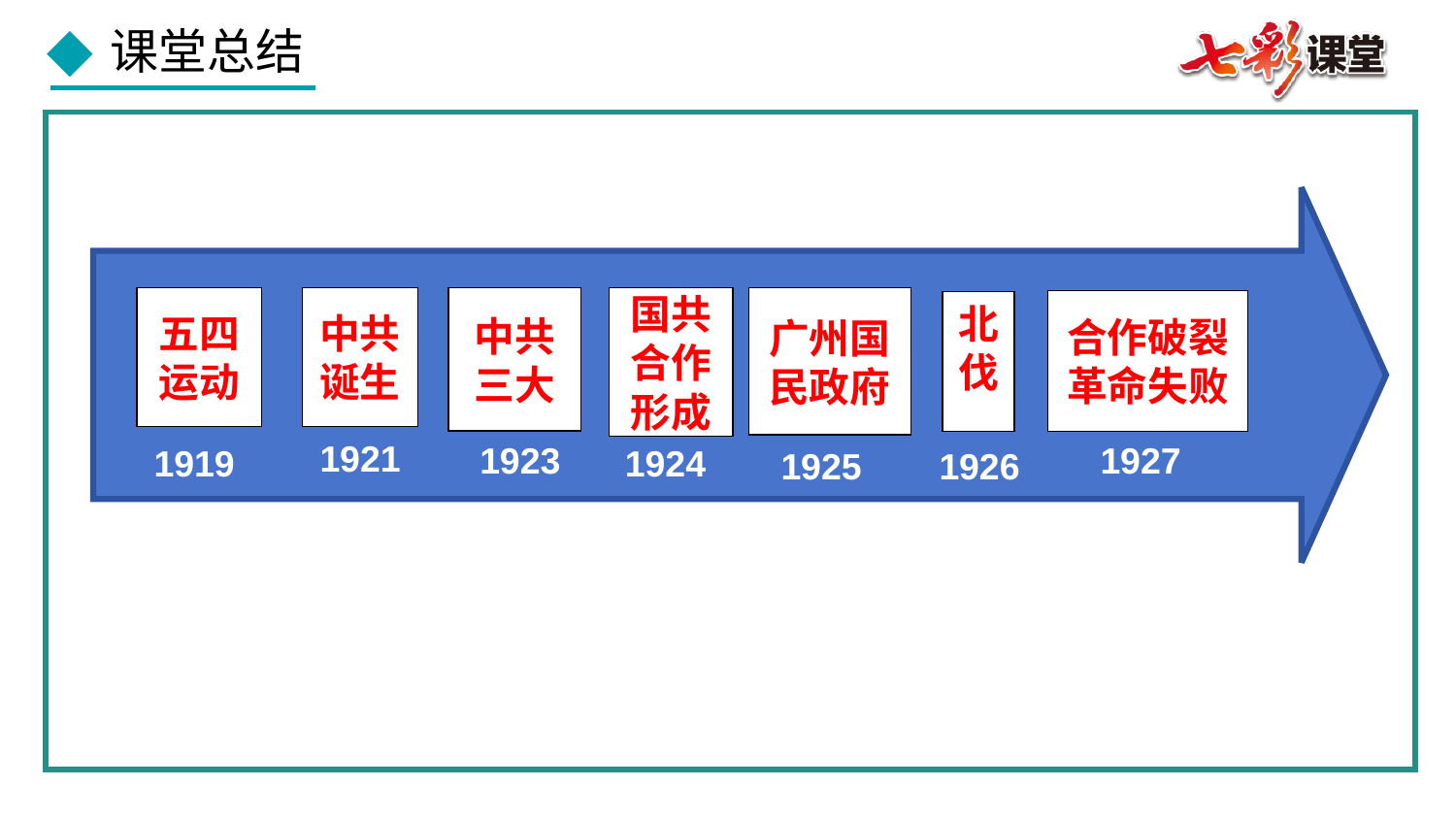

五四运动
中共诞生
中共三大
1923
国共合作形成
广州国民政府
合作破裂革命失败
北伐
1926
1921
1927
1919
1924
1925